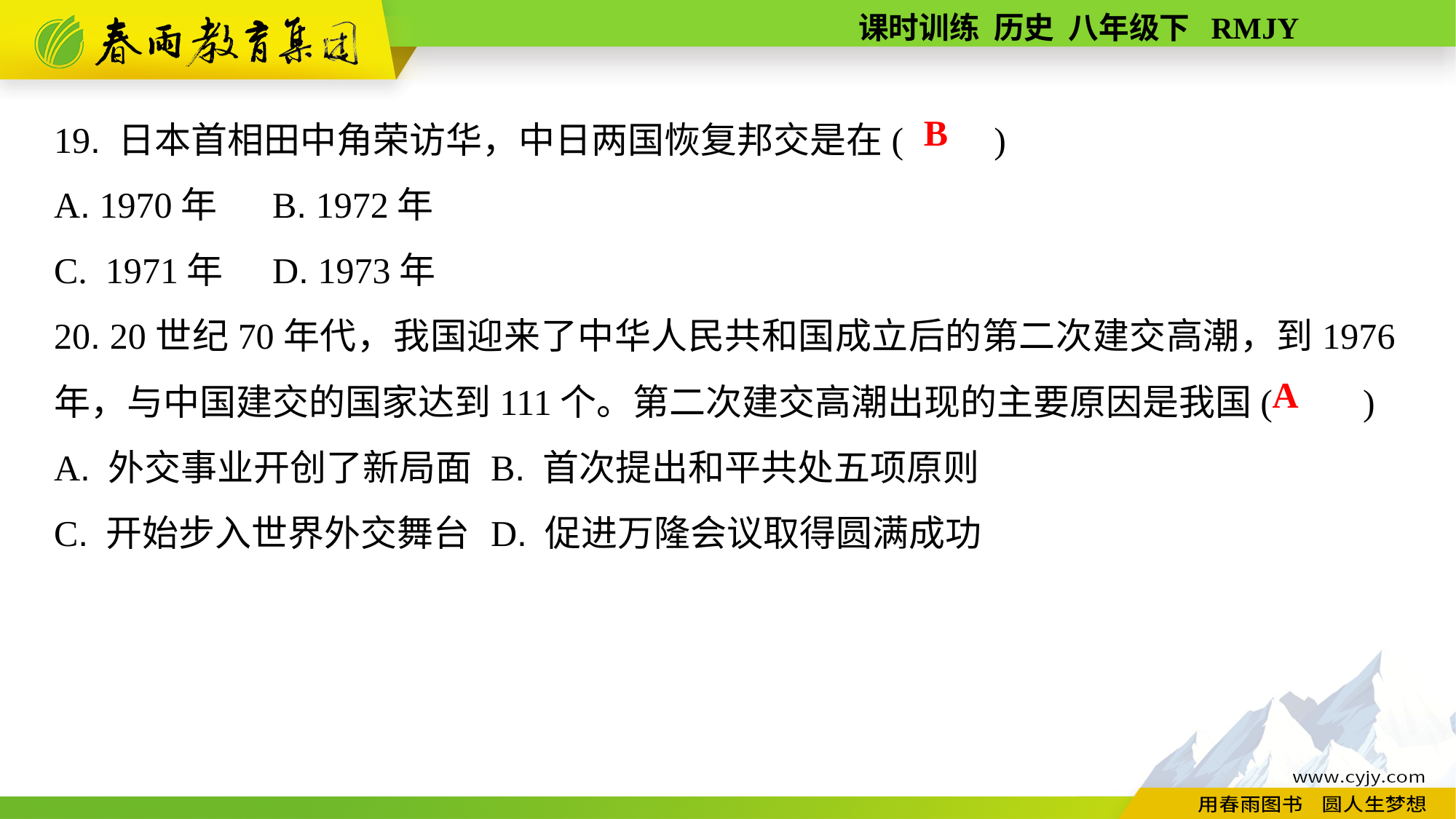

19. 日本首相田中角荣访华，中日两国恢复邦交是在(　　)
A. 1970年	B. 1972年
C.  1971年	D. 1973年
20. 20世纪70年代，我国迎来了中华人民共和国成立后的第二次建交高潮，到1976年，与中国建交的国家达到111个。第二次建交高潮出现的主要原因是我国(　　)
A. 外交事业开创了新局面	B. 首次提出和平共处五项原则
C. 开始步入世界外交舞台	D. 促进万隆会议取得圆满成功
B
A